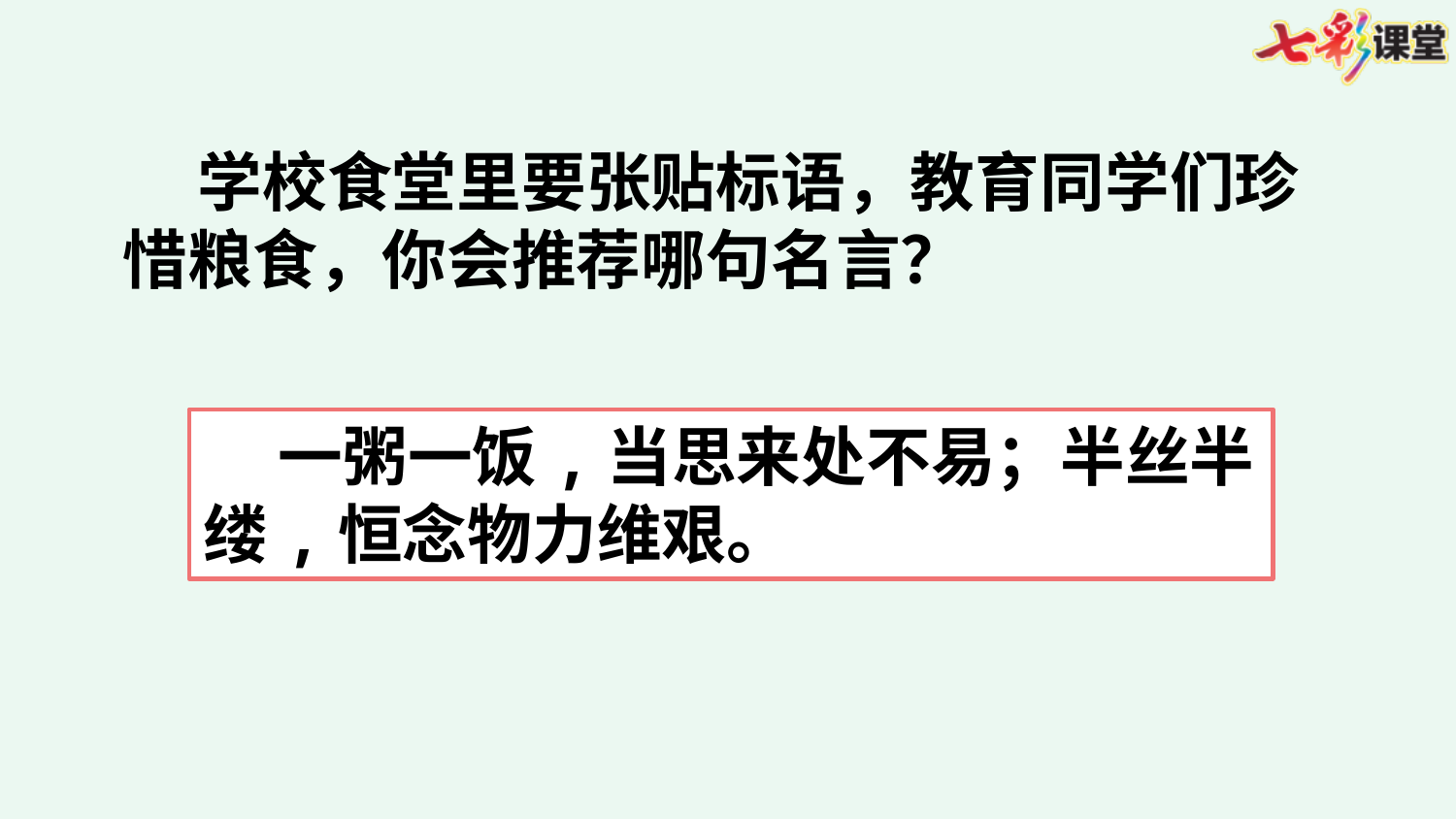

学校食堂里要张贴标语，教育同学们珍惜粮食，你会推荐哪句名言？
    一粥一饭,当思来处不易；半丝半缕,恒念物力维艰。